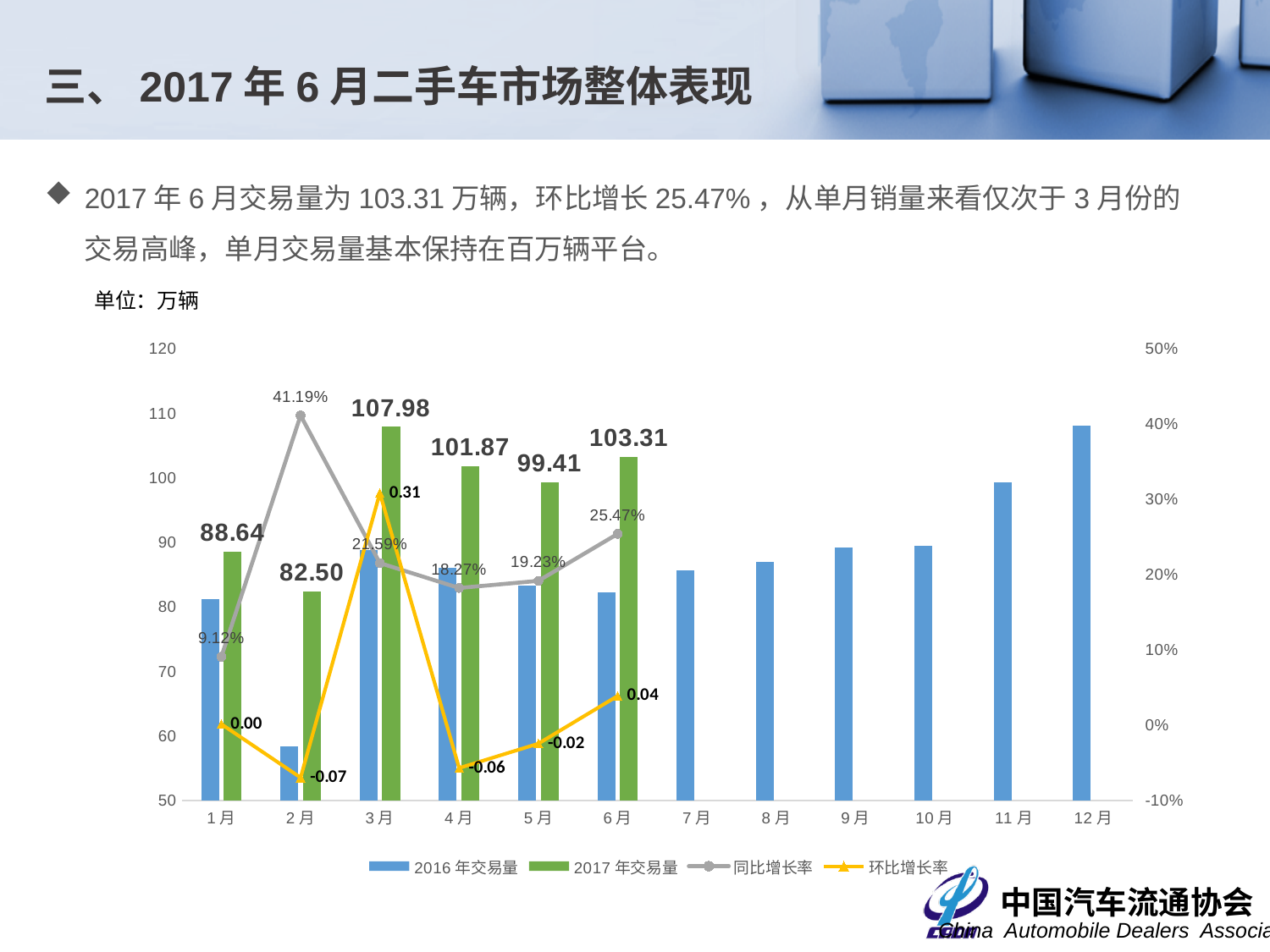

三、2017年6月二手车市场整体表现
2017年6月交易量为103.31万辆，环比增长25.47%，从单月销量来看仅次于3月份的交易高峰，单月交易量基本保持在百万辆平台。
单位：万辆

### Chart

| Category | 2016年交易量 | 2017年交易量 | 同比增长率 | 环比增长率 |
|---|---|---|---|---|
| 1月 | 81.23 | 88.64 | 0.09122245475809426 | 0.0018000000000000021 |
| 2月 | 58.43 | 82.5 | 0.4119459181927093 | -0.06926895306859204 |
| 3月 | 88.81 | 107.98 | 0.21585407048755773 | 0.3088484848484854 |
| 4月 | 86.13 | 101.86999999999999 | 0.1827470103332174 | -0.056584552694943446 |
| 5月 | 83.38 | 99.41000000000003 | 0.19225233869033356 | -0.024148424462550378 |
| 6月 | 82.34 | 103.31 | 0.25467573475831884 | 0.03923146564731921 |
| 7月 | 85.7 | None | None | None |
| 8月 | 86.97 | None | None | None |
| 9月 | 89.3 | None | None | None |
| 10月 | 89.46000000000002 | None | None | None |
| 11月 | 99.3544 | None | None | None |
| 12月 | 108.11999999999999 | None | None | None |